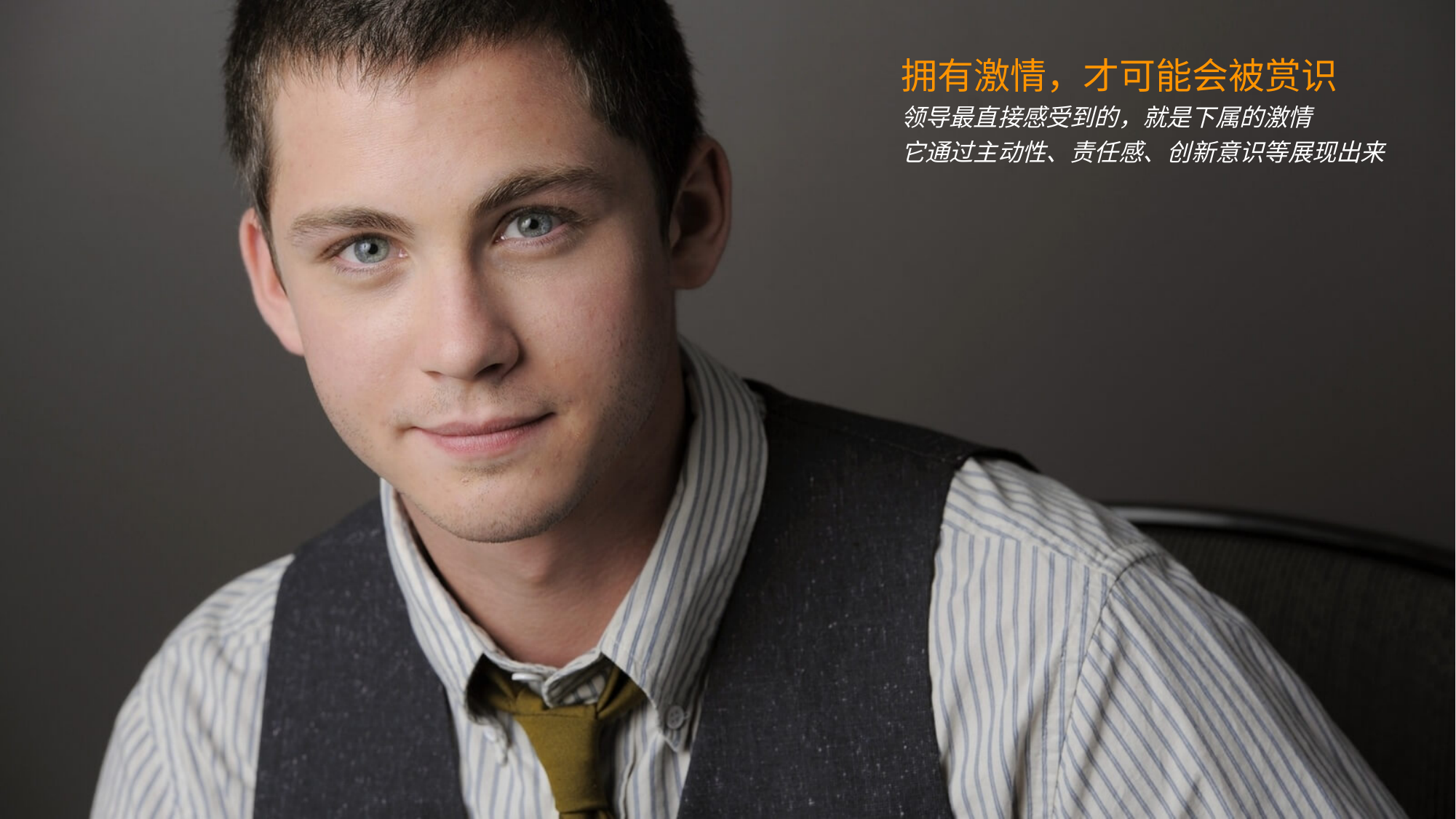

拥有激情，才可能会被赏识
领导最直接感受到的，就是下属的激情
它通过主动性、责任感、创新意识等展现出来